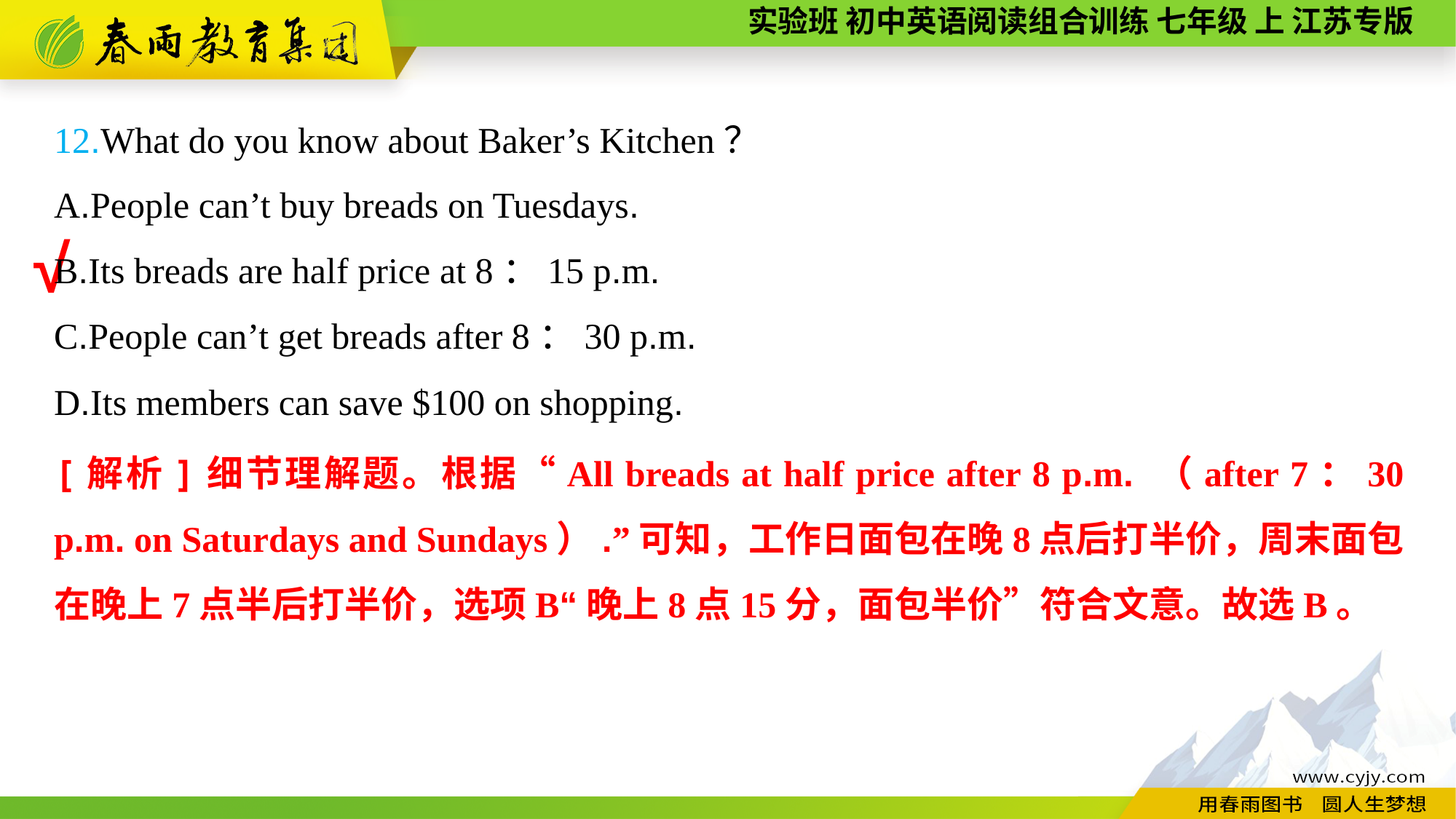

12.What do you know about Baker’s Kitchen？
A.People can’t buy breads on Tuesdays.
B.Its breads are half price at 8：15 p.m.
C.People can’t get breads after 8：30 p.m.
D.Its members can save $100 on shopping.
√
[解析]细节理解题。根据“All breads at half price after 8 p.m. （after 7：30 p.m. on Saturdays and Sundays）.”可知，工作日面包在晚8点后打半价，周末面包在晚上7点半后打半价，选项B“晚上8点15分，面包半价”符合文意。故选B。